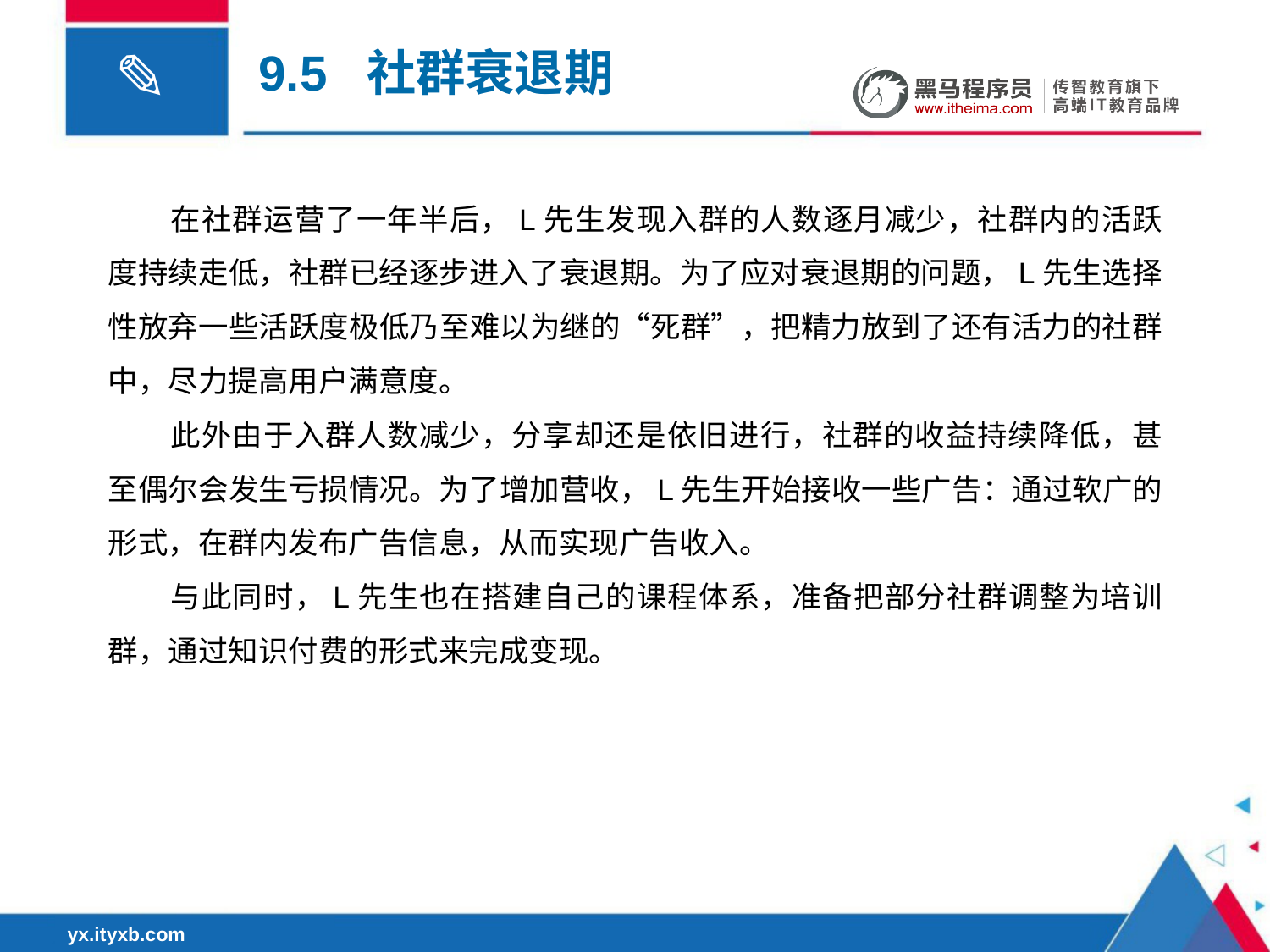

# 9.5  社群衰退期
在社群运营了一年半后，L先生发现入群的人数逐月减少，社群内的活跃度持续走低，社群已经逐步进入了衰退期。为了应对衰退期的问题，L先生选择性放弃一些活跃度极低乃至难以为继的“死群”，把精力放到了还有活力的社群中，尽力提高用户满意度。
此外由于入群人数减少，分享却还是依旧进行，社群的收益持续降低，甚至偶尔会发生亏损情况。为了增加营收，L先生开始接收一些广告：通过软广的形式，在群内发布广告信息，从而实现广告收入。
与此同时，L先生也在搭建自己的课程体系，准备把部分社群调整为培训群，通过知识付费的形式来完成变现。